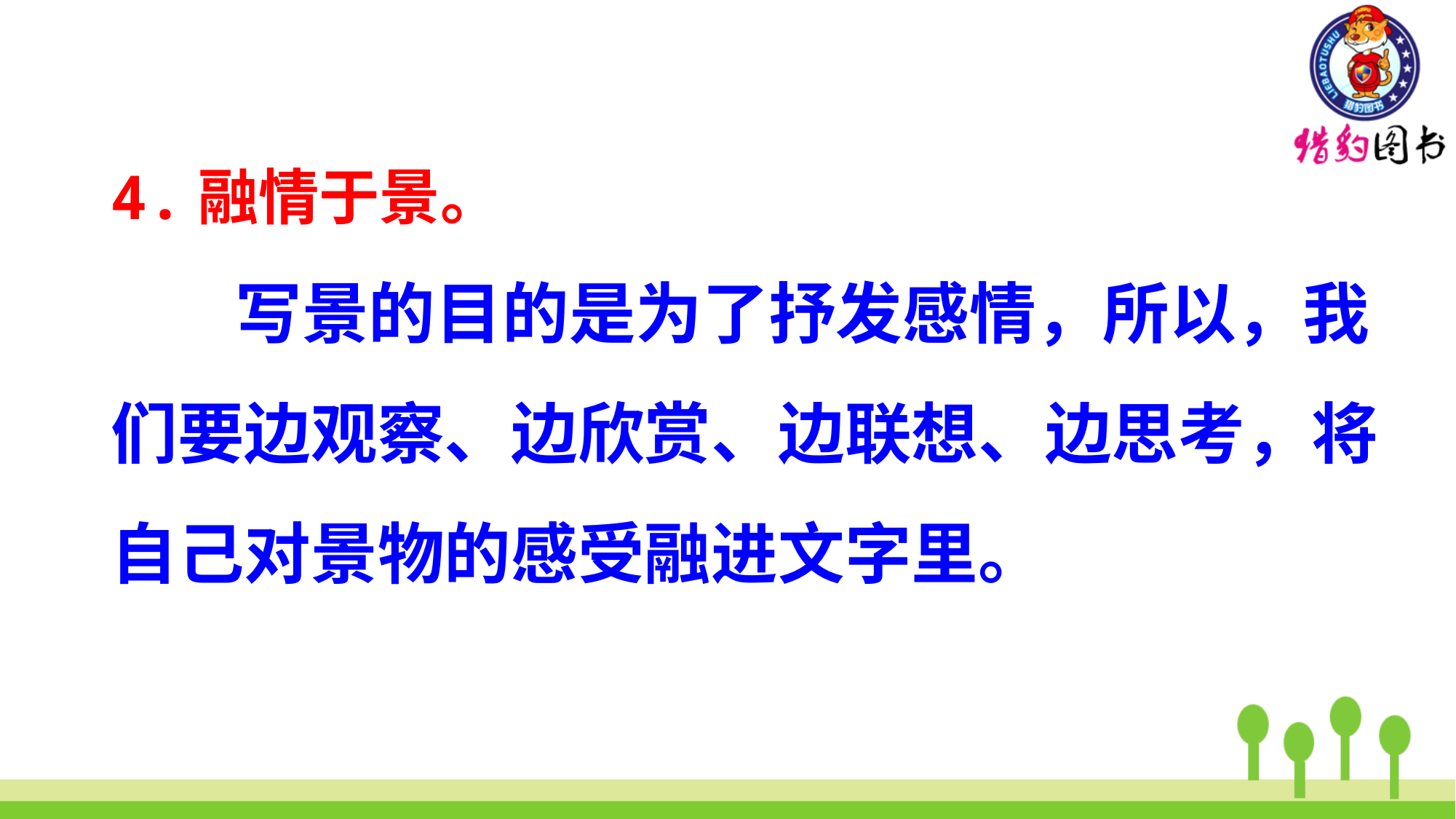

4.融情于景。
         写景的目的是为了抒发感情，所以，我们要边观察、边欣赏、边联想、边思考，将自己对景物的感受融进文字里。